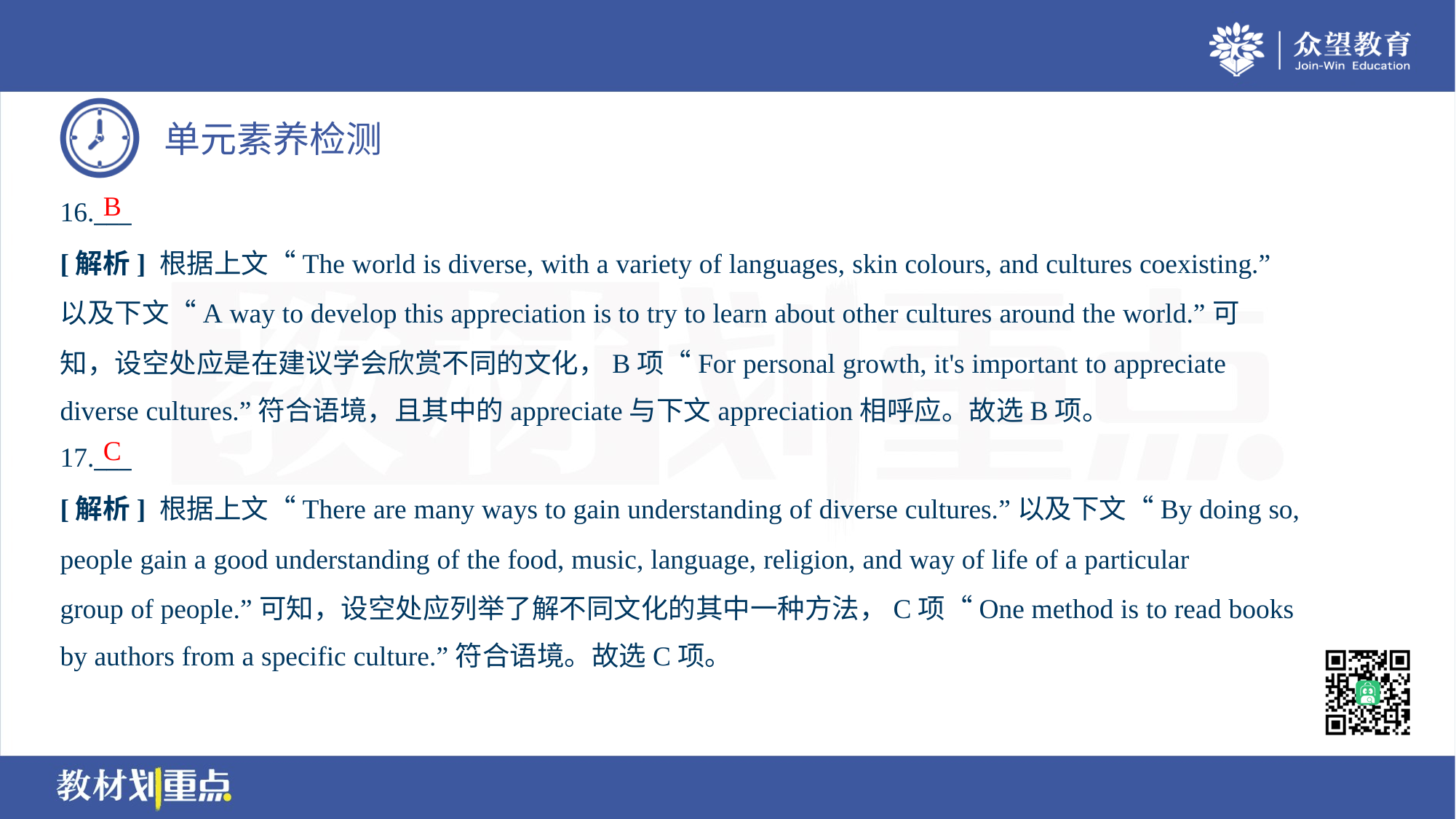

B
16.___
[解析] 根据上文“The world is diverse, with a variety of languages, skin colours, and cultures coexisting.”
以及下文“A way to develop this appreciation is to try to learn about other cultures around the world.”可
知，设空处应是在建议学会欣赏不同的文化，B项“For personal growth, it's important to appreciate
diverse cultures.”符合语境，且其中的appreciate与下文appreciation相呼应。故选B项。
C
17.___
[解析] 根据上文“There are many ways to gain understanding of diverse cultures.”以及下文“By doing so,
people gain a good understanding of the food, music, language, religion, and way of life of a particular
group of people.”可知，设空处应列举了解不同文化的其中一种方法，C项“One method is to read books
by authors from a specific culture.”符合语境。故选C项。